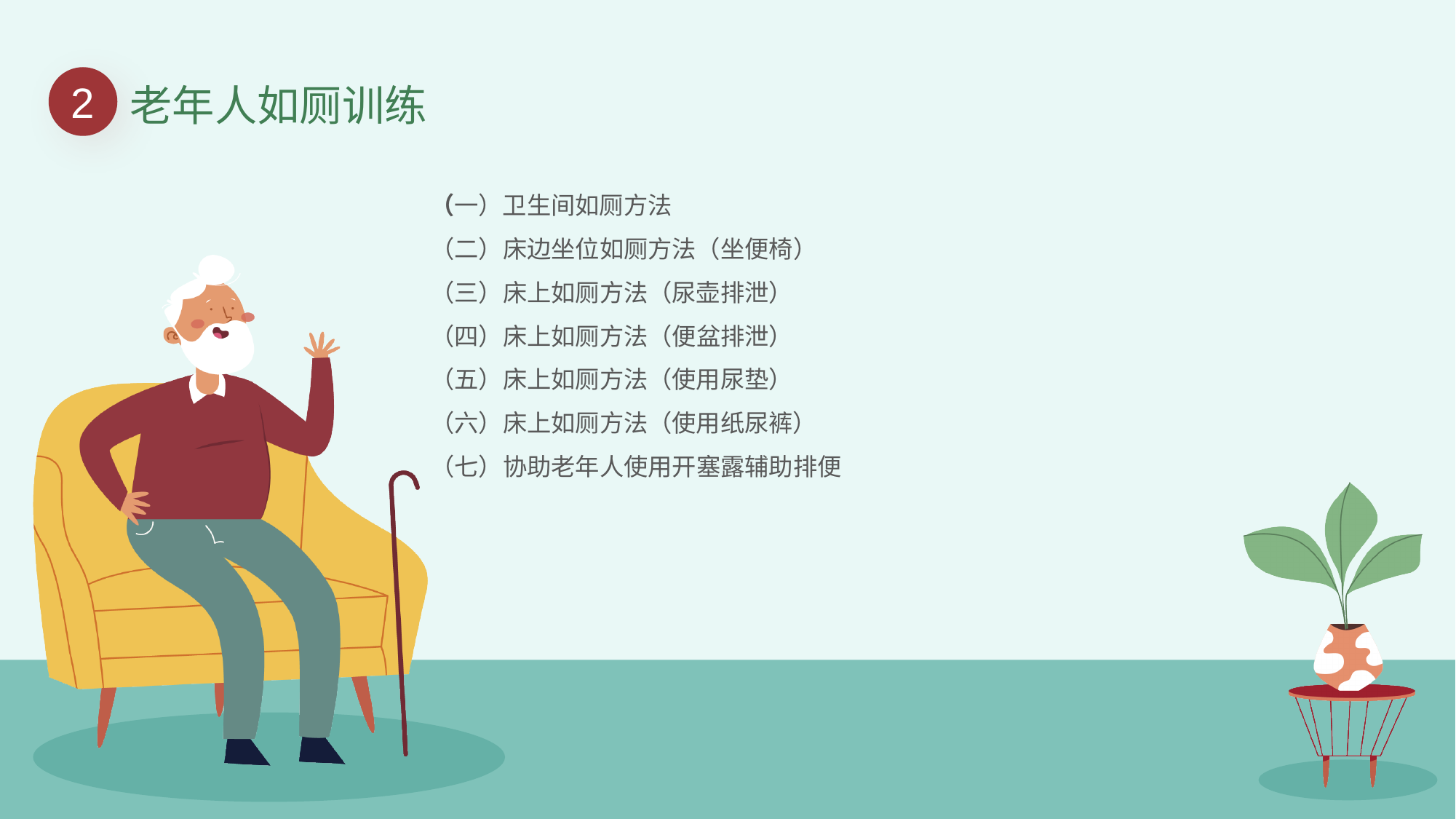

2
老年人如厕训练
（一）卫生间如厕方法
（二）床边坐位如厕方法（坐便椅）
（三）床上如厕方法（尿壶排泄）
（四）床上如厕方法（便盆排泄）
（五）床上如厕方法（使用尿垫）
（六）床上如厕方法（使用纸尿裤）
（七）协助老年人使用开塞露辅助排便